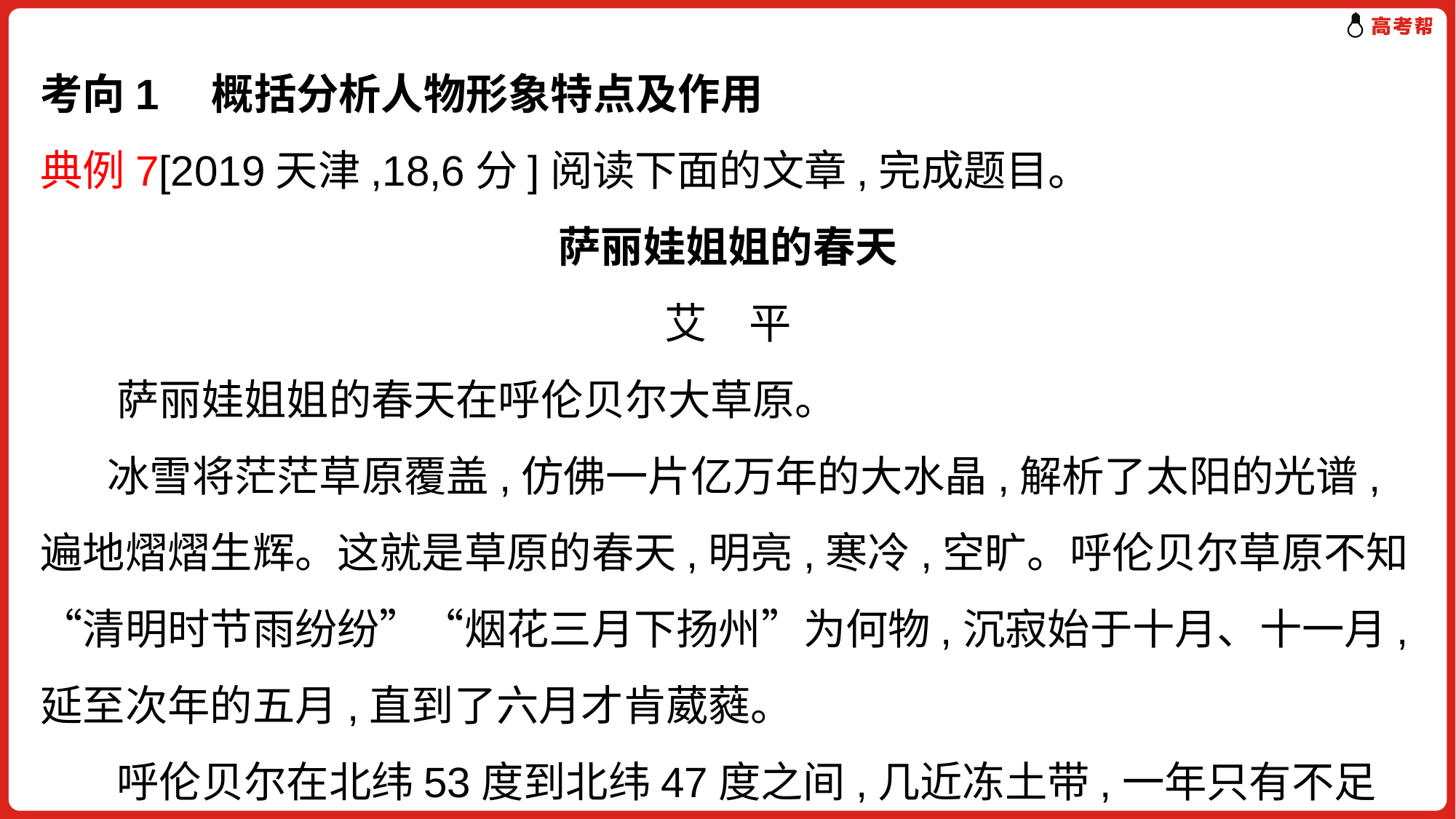

考向1　概括分析人物形象特点及作用
典例7[2019天津,18,6分]阅读下面的文章,完成题目。
萨丽娃姐姐的春天
艾　平
       萨丽娃姐姐的春天在呼伦贝尔大草原。
      冰雪将茫茫草原覆盖,仿佛一片亿万年的大水晶,解析了太阳的光谱,遍地熠熠生辉。这就是草原的春天,明亮,寒冷,空旷。呼伦贝尔草原不知“清明时节雨纷纷”“烟花三月下扬州”为何物,沉寂始于十月、十一月,延至次年的五月,直到了六月才肯葳蕤。
       呼伦贝尔在北纬53度到北纬47度之间,几近冻土带,一年只有不足一百